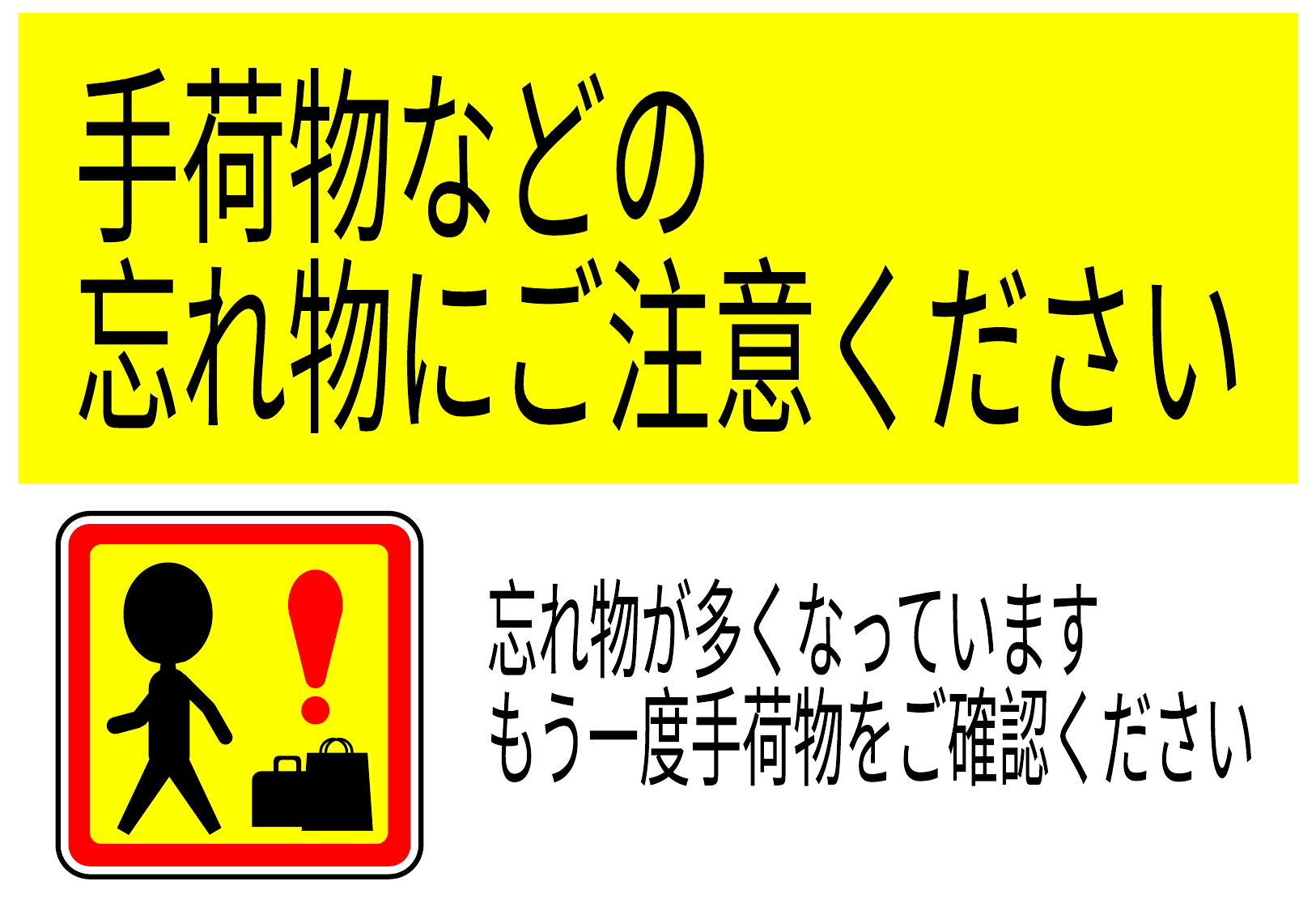

手荷物などの
忘れ物にご注意ください

忘れ物が多くなっています
もう一度手荷物をご確認ください